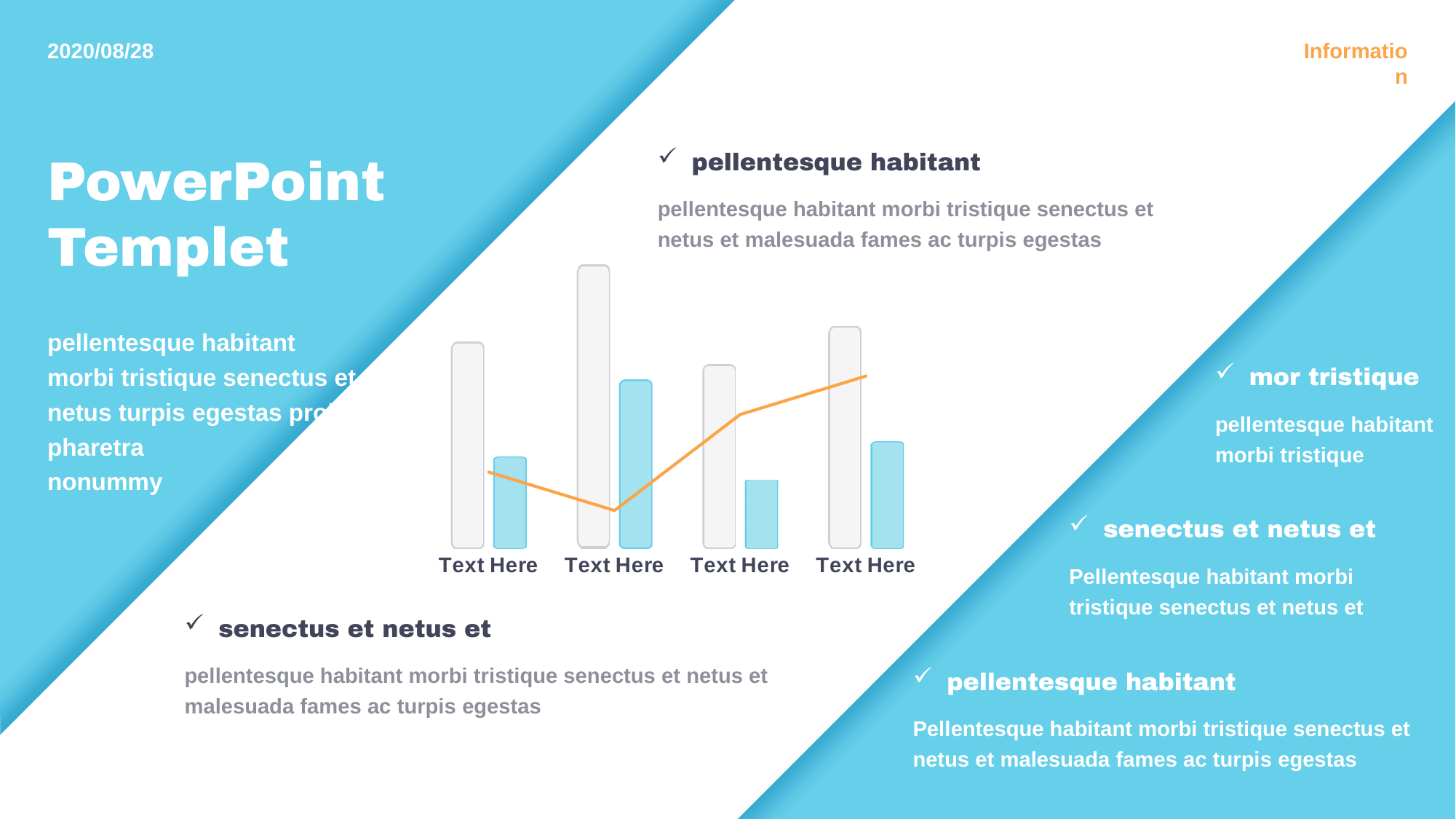

2020/08/28
Information

PowerPoint
Templet
pellentesque habitant
pellentesque habitant morbi tristique senectus et netus et malesuada fames ac turpis egestas

### Chart

| Category | 系列 3 | 系列 2 | 系列 1 |
|---|---|---|---|
| Text Here | 5.4 | 2.4 | 2.0 |
| Text Here | 7.4 | 4.4 | 1.0 |
| Text Here | 4.8 | 1.8 | 3.5 |
| Text Here | 5.8 | 2.8 | 4.5 |
pellentesque habitant morbi tristique senectus et netus turpis egestas proin pharetra
nonummy
mor tristique
pellentesque habitant morbi tristique
senectus et netus et
Pellentesque habitant morbi tristique senectus et netus et
senectus et netus et
pellentesque habitant morbi tristique senectus et netus et malesuada fames ac turpis egestas
pellentesque habitant
Pellentesque habitant morbi tristique senectus et netus et malesuada fames ac turpis egestas